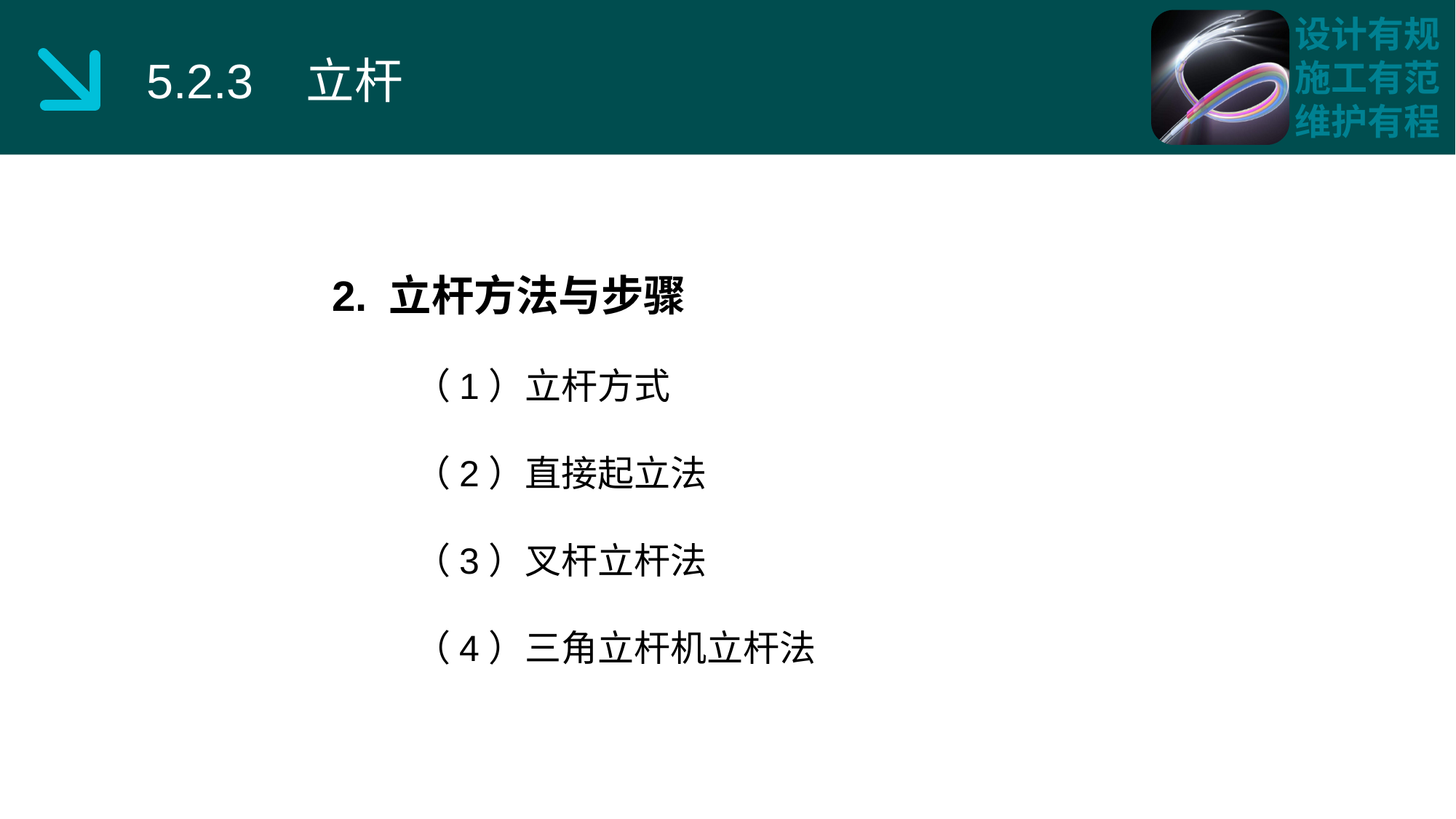

5.2.3   立杆

2. 立杆方法与步骤

         （1）立杆方式

         （2）直接起立法

         （3）叉杆立杆法

         （4）三角立杆机立杆法